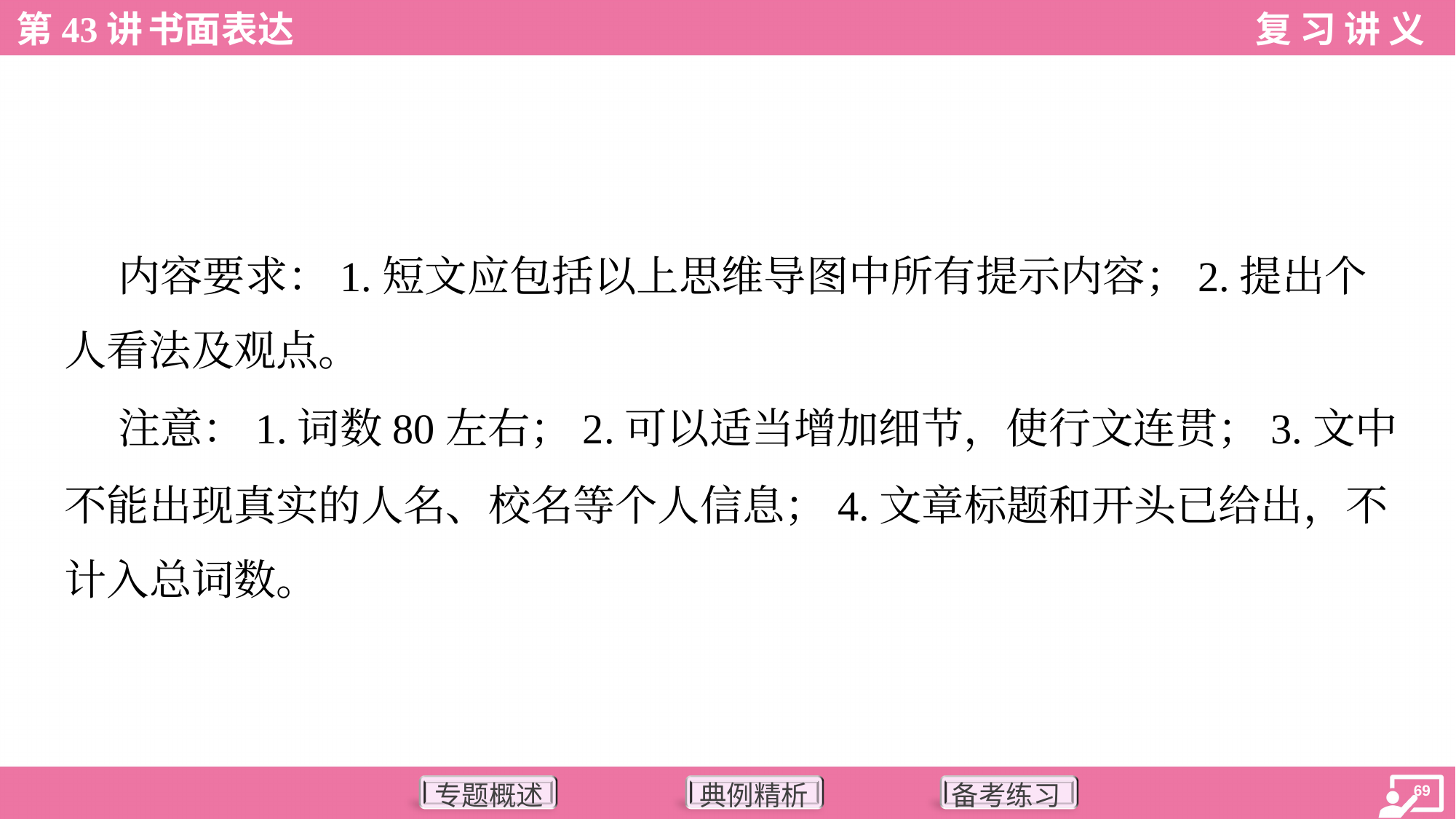

内容要求：1.短文应包括以上思维导图中所有提示内容；2.提出个
人看法及观点。
    注意：1.词数80左右；2.可以适当增加细节，使行文连贯；3.文中
不能出现真实的人名、校名等个人信息；4.文章标题和开头已给出，不
计入总词数。